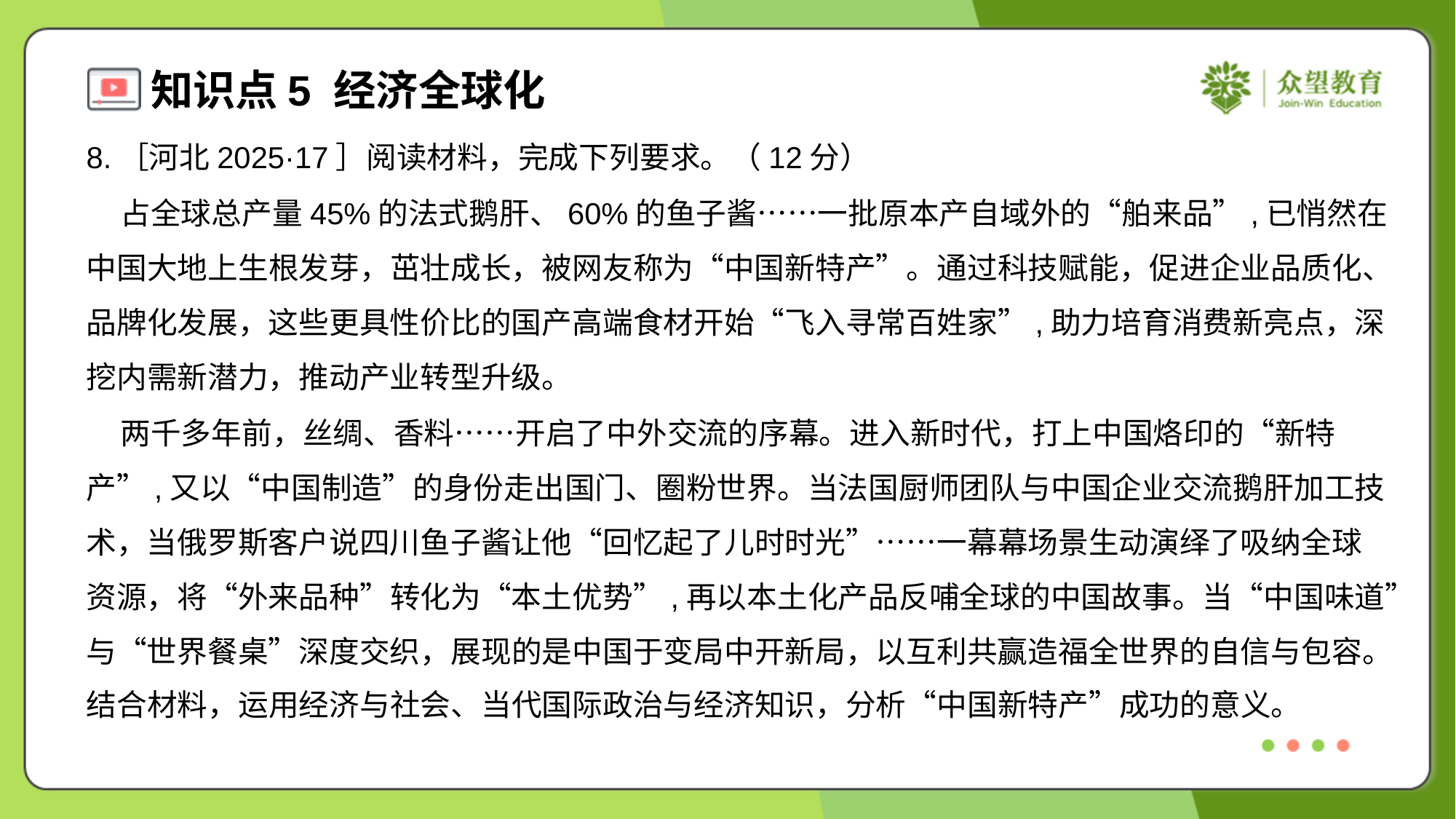

8.［河北2025·17］阅读材料，完成下列要求。（12分）
    占全球总产量45%的法式鹅肝、60%的鱼子酱……一批原本产自域外的“舶来品”,已悄然在
中国大地上生根发芽，茁壮成长，被网友称为“中国新特产”。通过科技赋能，促进企业品质化、
品牌化发展，这些更具性价比的国产高端食材开始“飞入寻常百姓家”,助力培育消费新亮点，深
挖内需新潜力，推动产业转型升级。
    两千多年前，丝绸、香料……开启了中外交流的序幕。进入新时代，打上中国烙印的“新特
产”,又以“中国制造”的身份走出国门、圈粉世界。当法国厨师团队与中国企业交流鹅肝加工技
术，当俄罗斯客户说四川鱼子酱让他“回忆起了儿时时光”……一幕幕场景生动演绎了吸纳全球
资源，将“外来品种”转化为“本土优势”,再以本土化产品反哺全球的中国故事。当“中国味道”
与“世界餐桌”深度交织，展现的是中国于变局中开新局，以互利共赢造福全世界的自信与包容。
结合材料，运用经济与社会、当代国际政治与经济知识，分析“中国新特产”成功的意义。